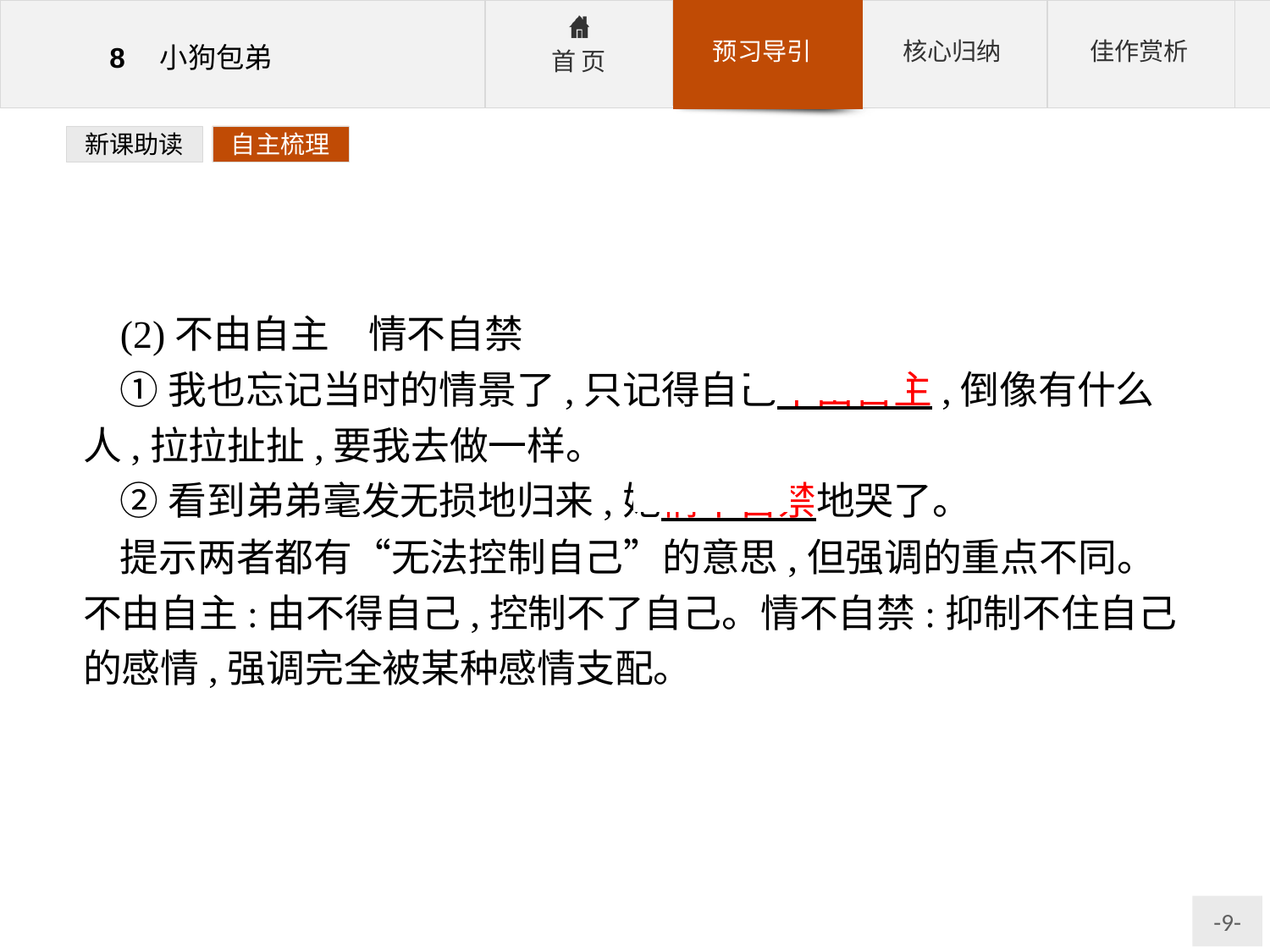

新课助读
自主梳理
(2)不由自主　情不自禁
①我也忘记当时的情景了,只记得自己不由自主,倒像有什么人,拉拉扯扯,要我去做一样。
②看到弟弟毫发无损地归来,她情不自禁地哭了。
提示两者都有“无法控制自己”的意思,但强调的重点不同。不由自主:由不得自己,控制不了自己。情不自禁:抑制不住自己的感情,强调完全被某种感情支配。